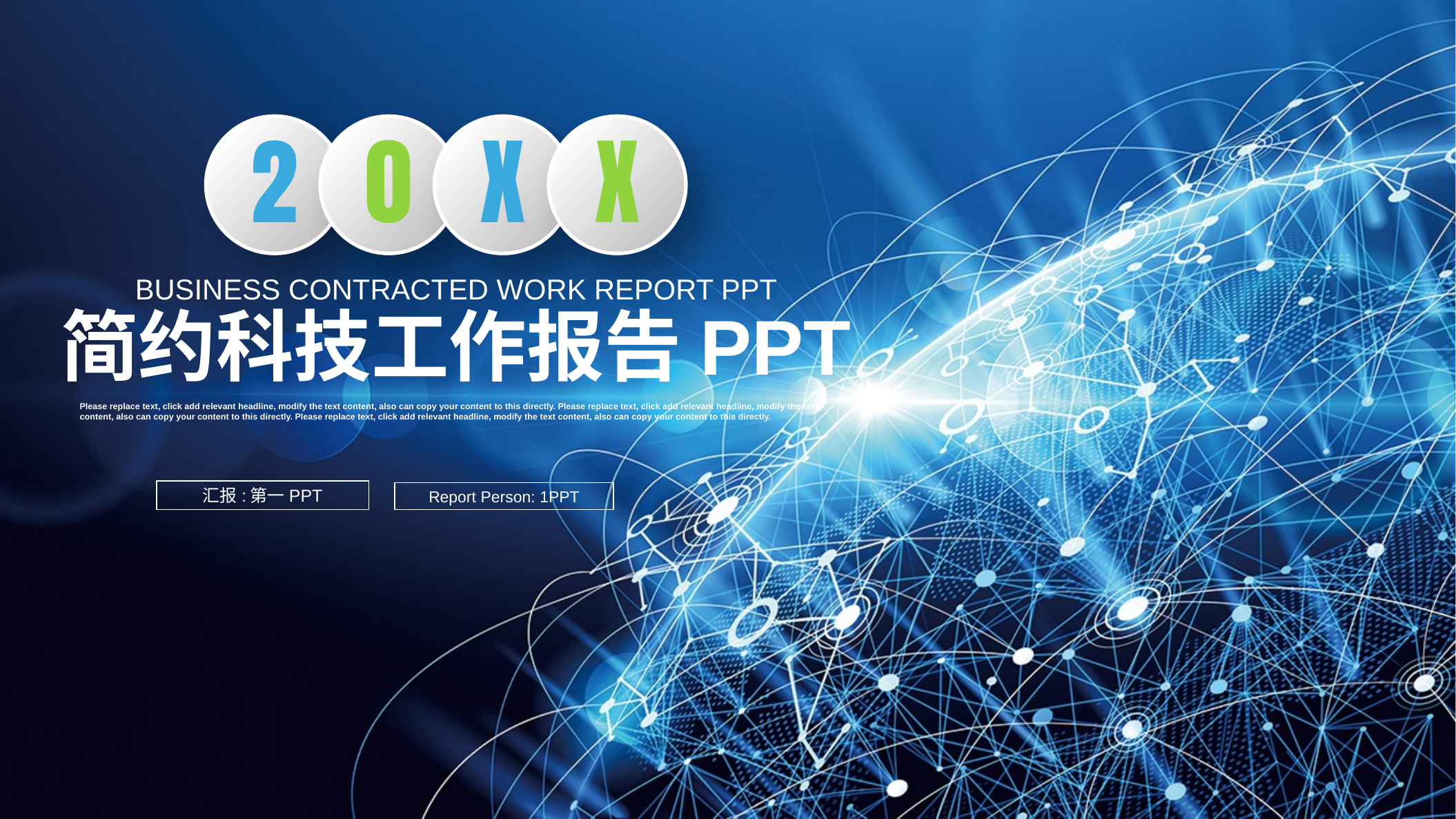

2
0
X
X
BUSINESS CONTRACTED WORK REPORT PPT
简约科技工作报告PPT
Please replace text, click add relevant headline, modify the text content, also can copy your content to this directly. Please replace text, click add relevant headline, modify the text content, also can copy your content to this directly. Please replace text, click add relevant headline, modify the text content, also can copy your content to this directly.
汇报:第一PPT
Report Person: 1PPT